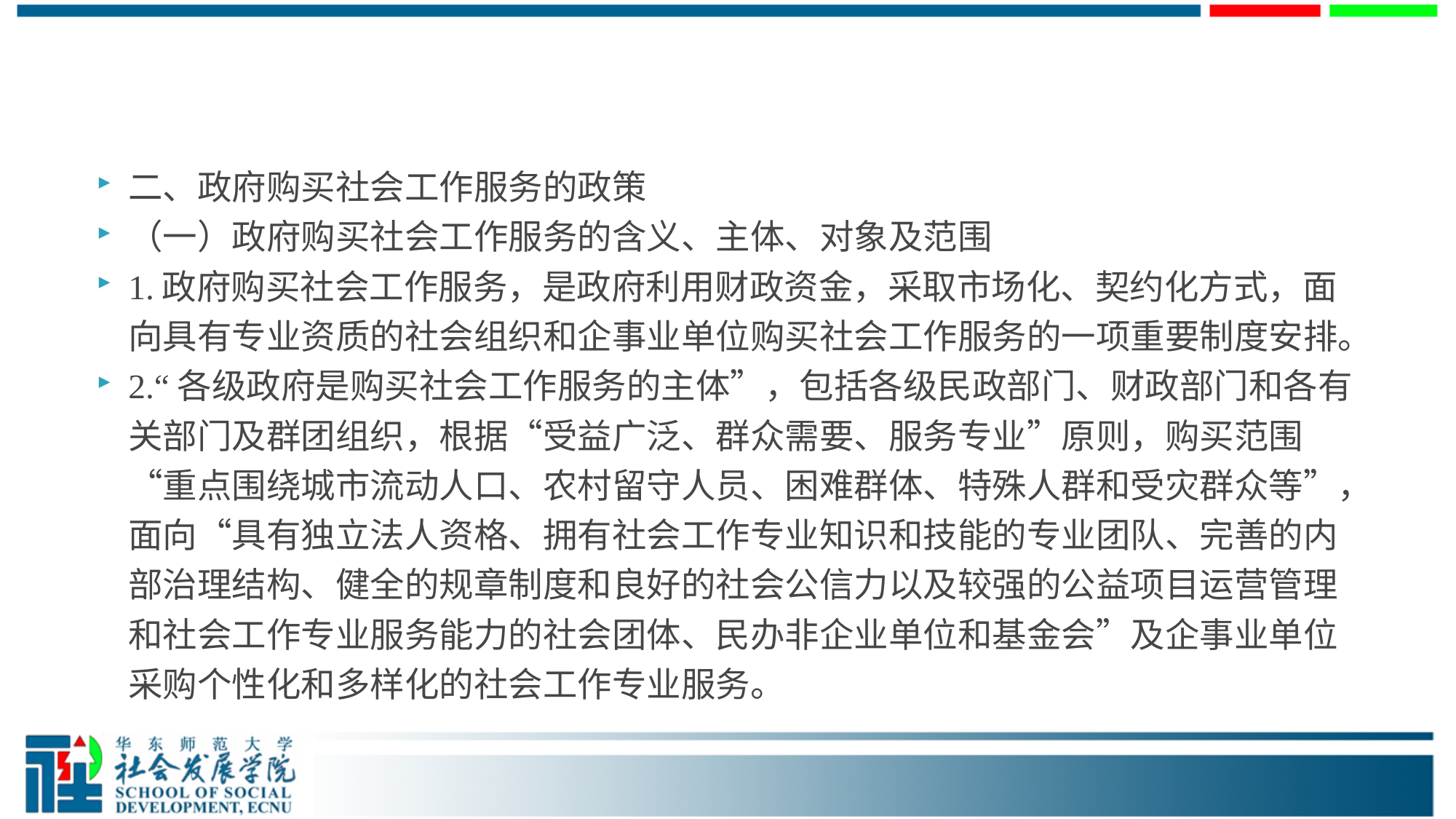

二、政府购买社会工作服务的政策
（一）政府购买社会工作服务的含义、主体、对象及范围
1.政府购买社会工作服务，是政府利用财政资金，采取市场化、契约化方式，面向具有专业资质的社会组织和企事业单位购买社会工作服务的一项重要制度安排。
2.“各级政府是购买社会工作服务的主体”，包括各级民政部门、财政部门和各有关部门及群团组织，根据“受益广泛、群众需要、服务专业”原则，购买范围“重点围绕城市流动人口、农村留守人员、困难群体、特殊人群和受灾群众等”，面向“具有独立法人资格、拥有社会工作专业知识和技能的专业团队、完善的内部治理结构、健全的规章制度和良好的社会公信力以及较强的公益项目运营管理和社会工作专业服务能力的社会团体、民办非企业单位和基金会”及企事业单位采购个性化和多样化的社会工作专业服务。